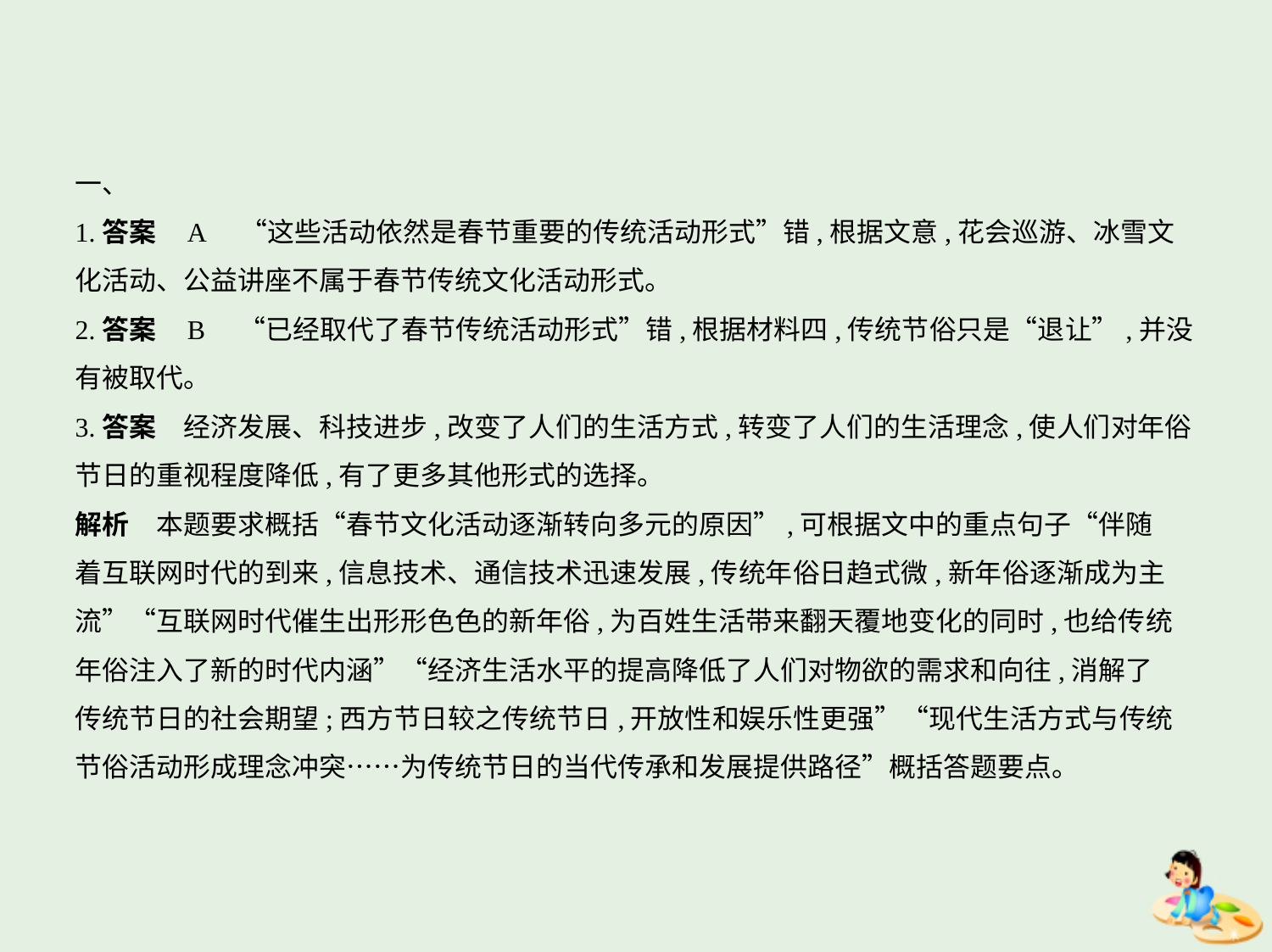

一、
1.答案    A　“这些活动依然是春节重要的传统活动形式”错,根据文意,花会巡游、冰雪文
化活动、公益讲座不属于春节传统文化活动形式。
2.答案    B　“已经取代了春节传统活动形式”错,根据材料四,传统节俗只是“退让”,并没
有被取代。
3.答案　经济发展、科技进步,改变了人们的生活方式,转变了人们的生活理念,使人们对年俗
节日的重视程度降低,有了更多其他形式的选择。
解析　本题要求概括“春节文化活动逐渐转向多元的原因”,可根据文中的重点句子“伴随
着互联网时代的到来,信息技术、通信技术迅速发展,传统年俗日趋式微,新年俗逐渐成为主
流”“互联网时代催生出形形色色的新年俗,为百姓生活带来翻天覆地变化的同时,也给传统
年俗注入了新的时代内涵”“经济生活水平的提高降低了人们对物欲的需求和向往,消解了
传统节日的社会期望;西方节日较之传统节日,开放性和娱乐性更强”“现代生活方式与传统
节俗活动形成理念冲突……为传统节日的当代传承和发展提供路径”概括答题要点。